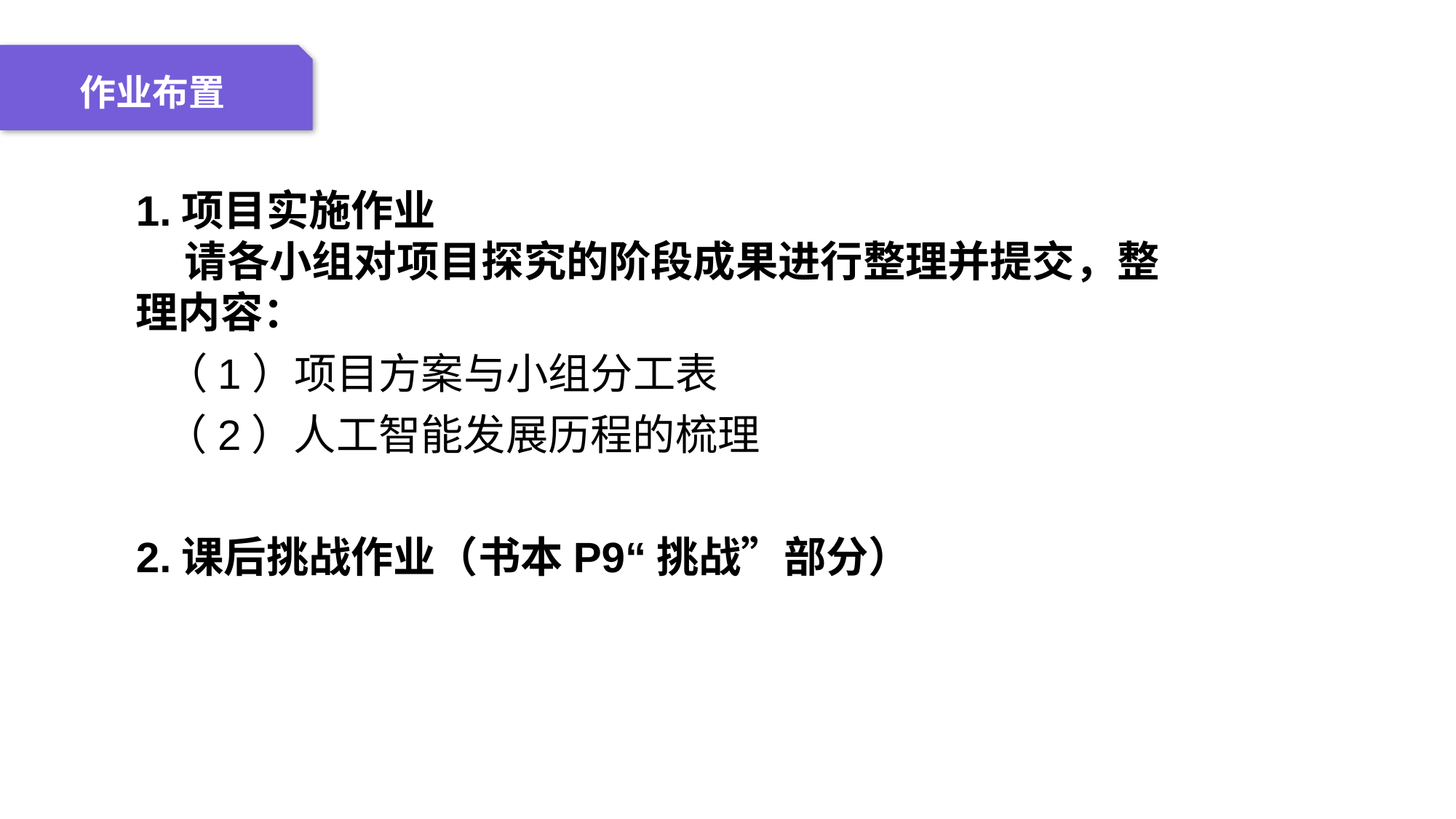

04 名词解释
01 准备过程
02 整体结构
03 重点说明
作业布置
1.项目实施作业    请各小组对项目探究的阶段成果进行整理并提交，整理内容：  （1）项目方案与小组分工表
  （2）人工智能发展历程的梳理

2.课后挑战作业（书本P9“挑战”部分）